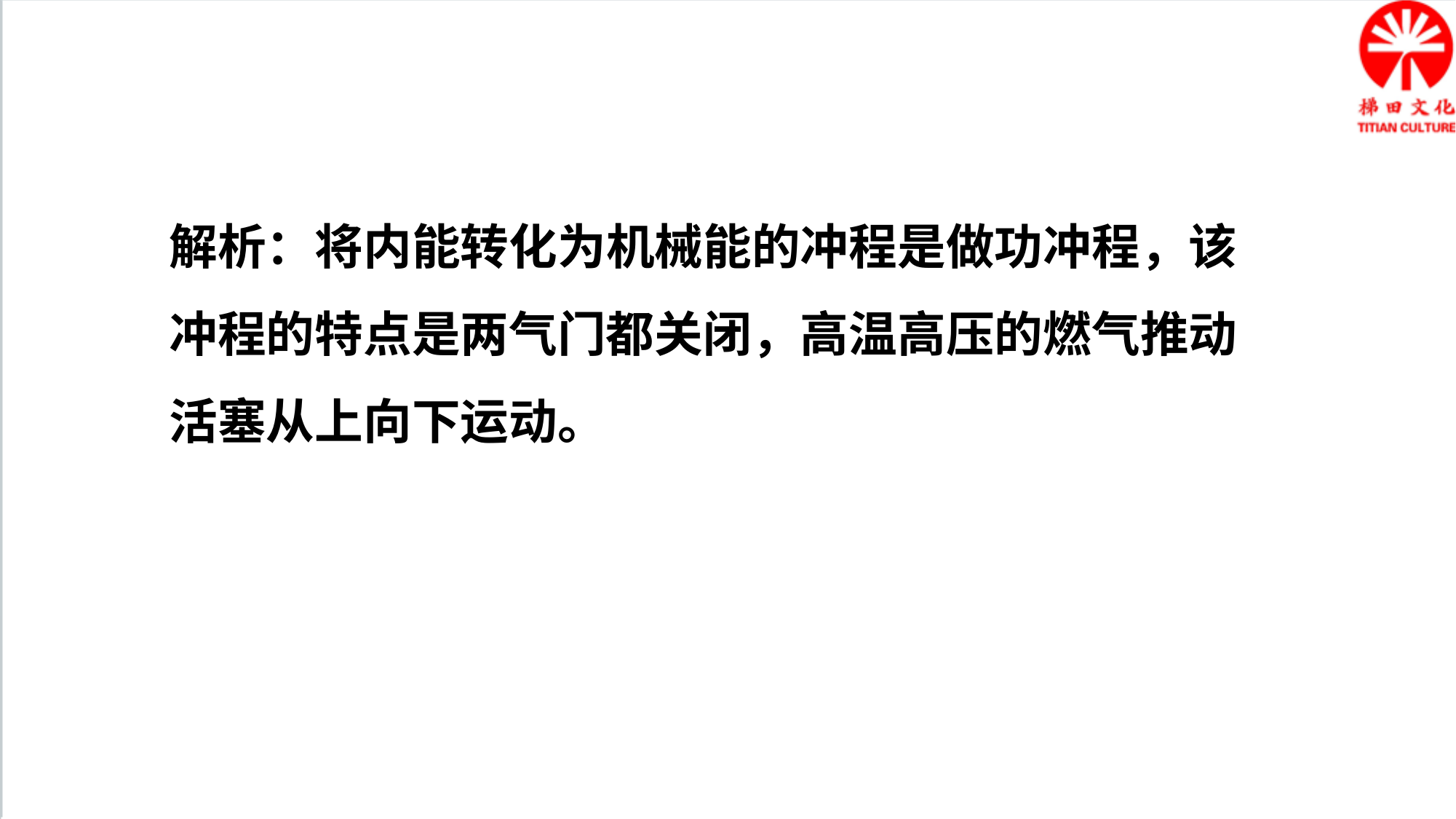

解析：将内能转化为机械能的冲程是做功冲程，该冲程的特点是两气门都关闭，高温高压的燃气推动活塞从上向下运动。